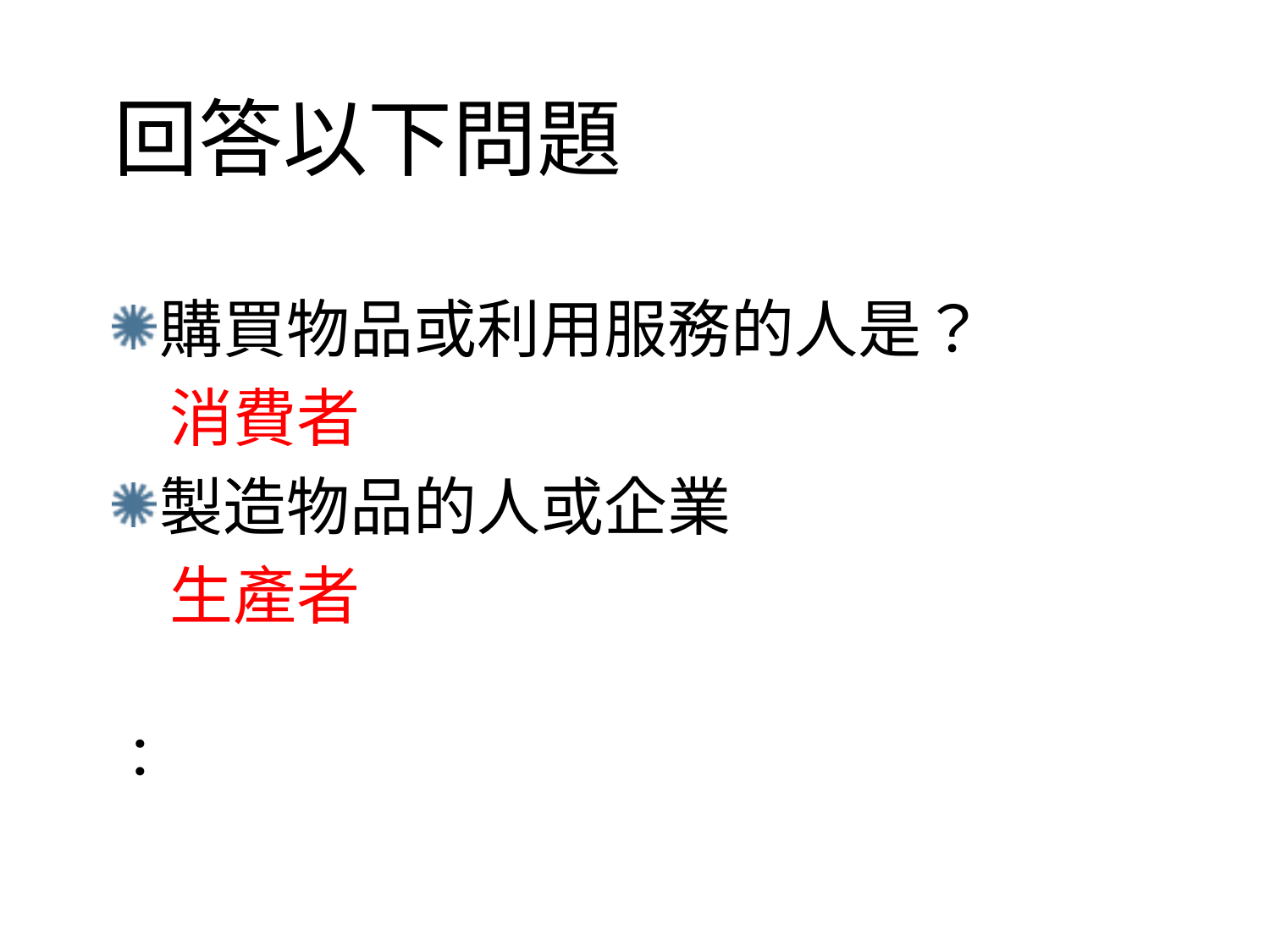

#
回答以下問題
購買物品或利用服務的人是？
   消費者
製造物品的人或企業
   生產者

：